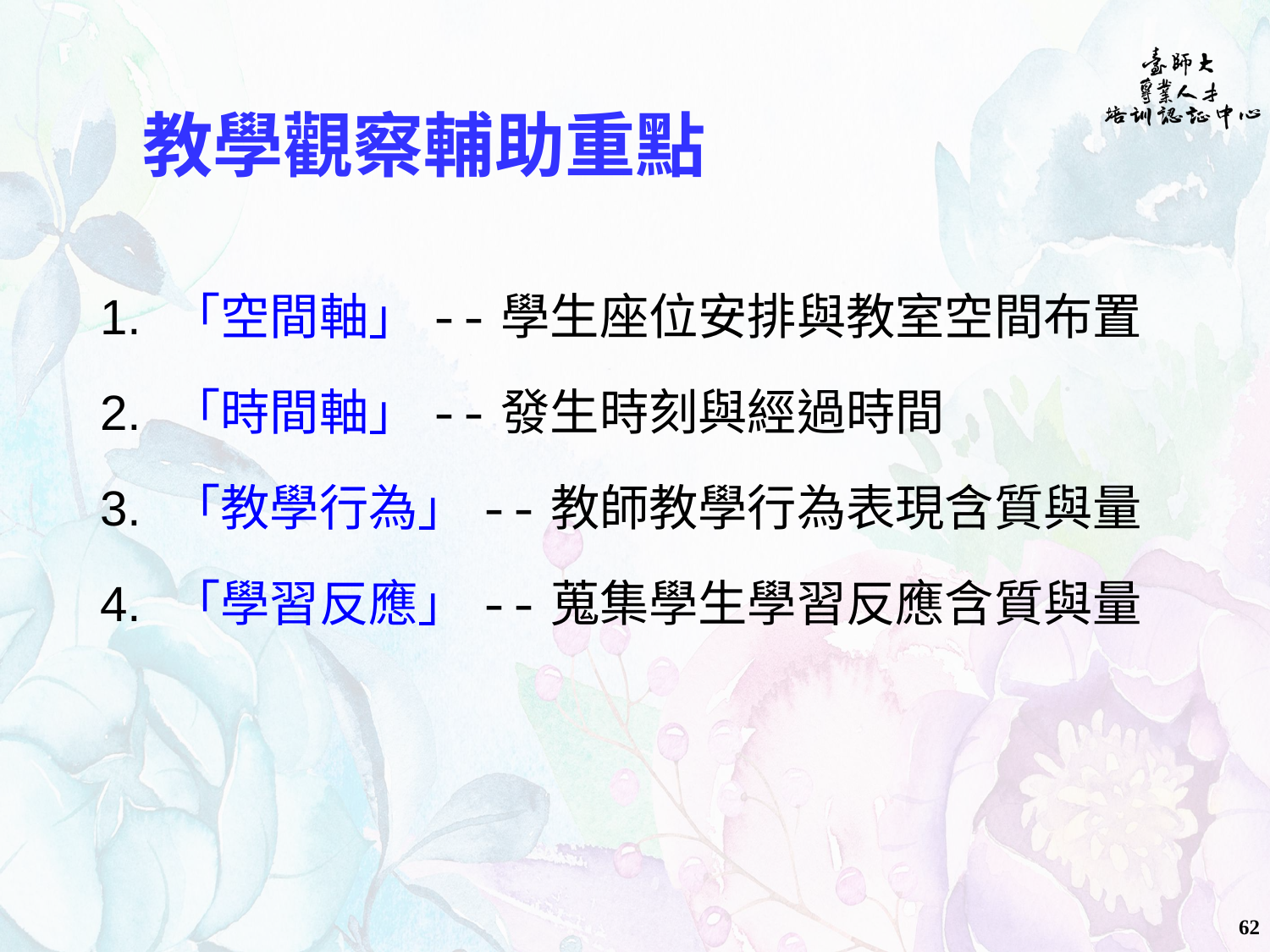

# 教學觀察輔助重點
「空間軸」--學生座位安排與教室空間布置
「時間軸」--發生時刻與經過時間
「教學行為」--教師教學行為表現含質與量
「學習反應」--蒐集學生學習反應含質與量

62